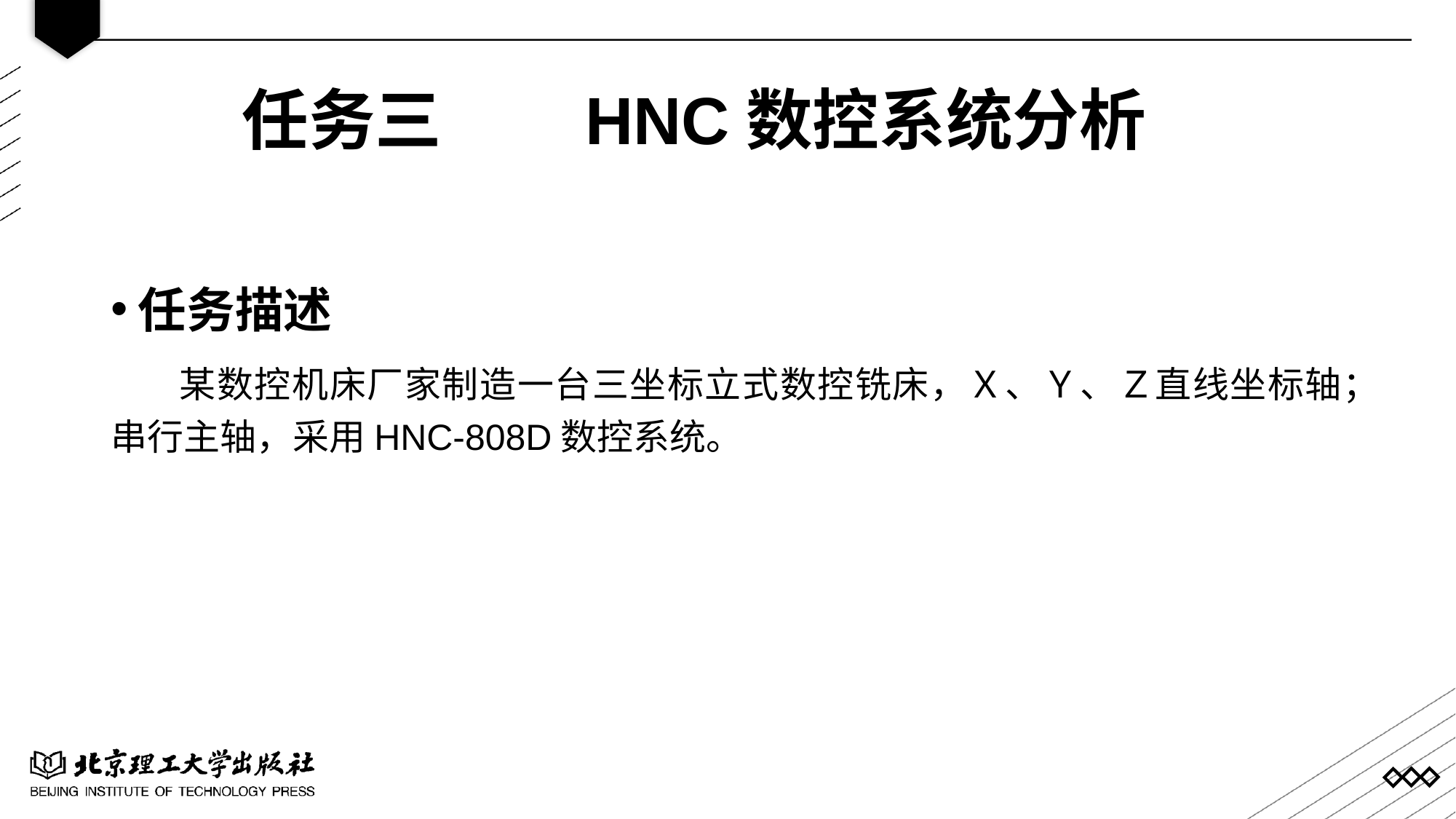

任务三    　HNC数控系统分析
任务描述
某数控机床厂家制造一台三坐标立式数控铣床，Ｘ、Ｙ、Ｚ直线坐标轴；串行主轴，采用HNC-808D数控系统。